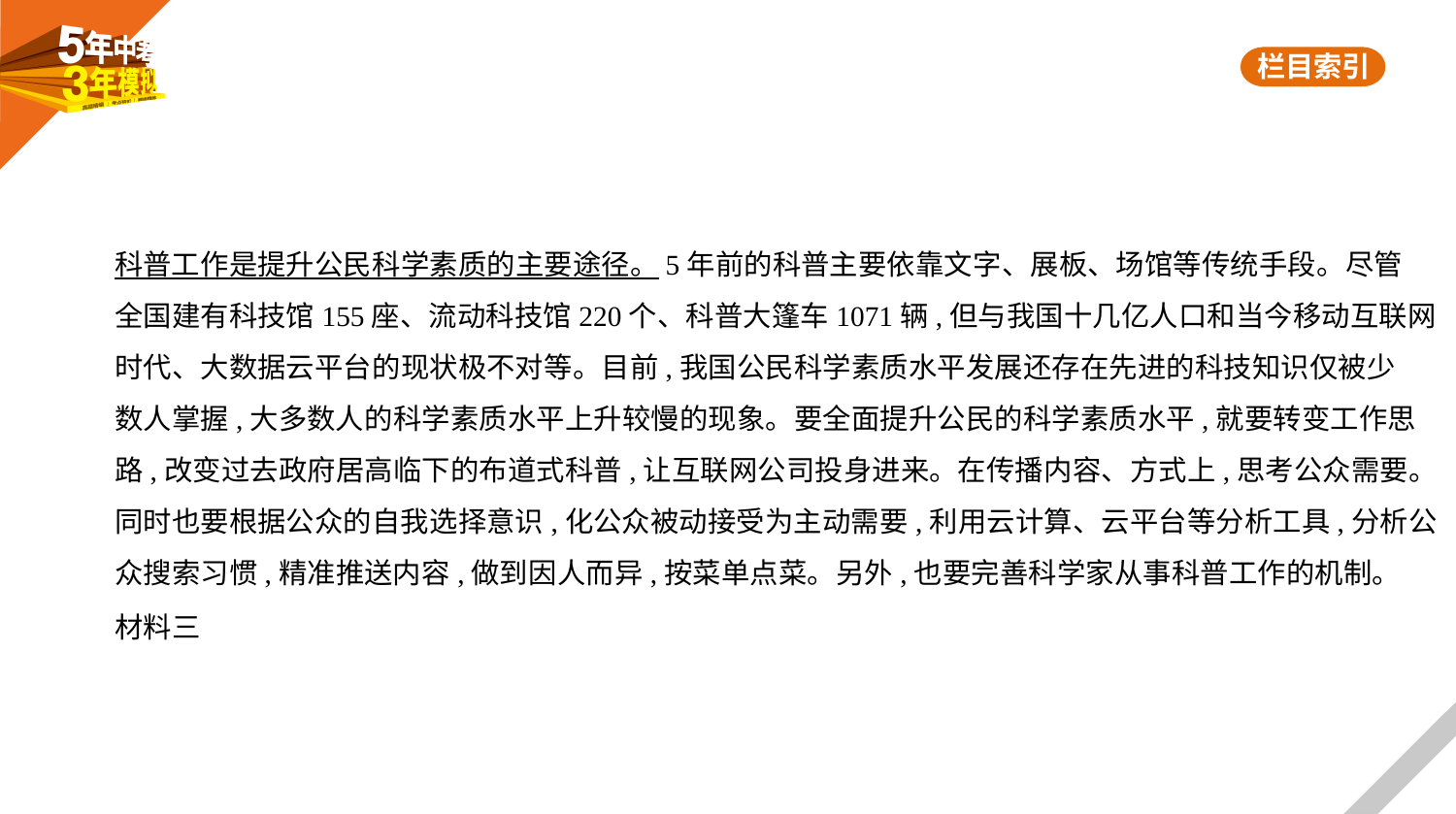

科普工作是提升公民科学素质的主要途径。5年前的科普主要依靠文字、展板、场馆等传统手段。尽管
全国建有科技馆155座、流动科技馆220个、科普大篷车1071辆,但与我国十几亿人口和当今移动互联网
时代、大数据云平台的现状极不对等。目前,我国公民科学素质水平发展还存在先进的科技知识仅被少
数人掌握,大多数人的科学素质水平上升较慢的现象。要全面提升公民的科学素质水平,就要转变工作思
路,改变过去政府居高临下的布道式科普,让互联网公司投身进来。在传播内容、方式上,思考公众需要。
同时也要根据公众的自我选择意识,化公众被动接受为主动需要,利用云计算、云平台等分析工具,分析公
众搜索习惯,精准推送内容,做到因人而异,按菜单点菜。另外,也要完善科学家从事科普工作的机制。
材料三